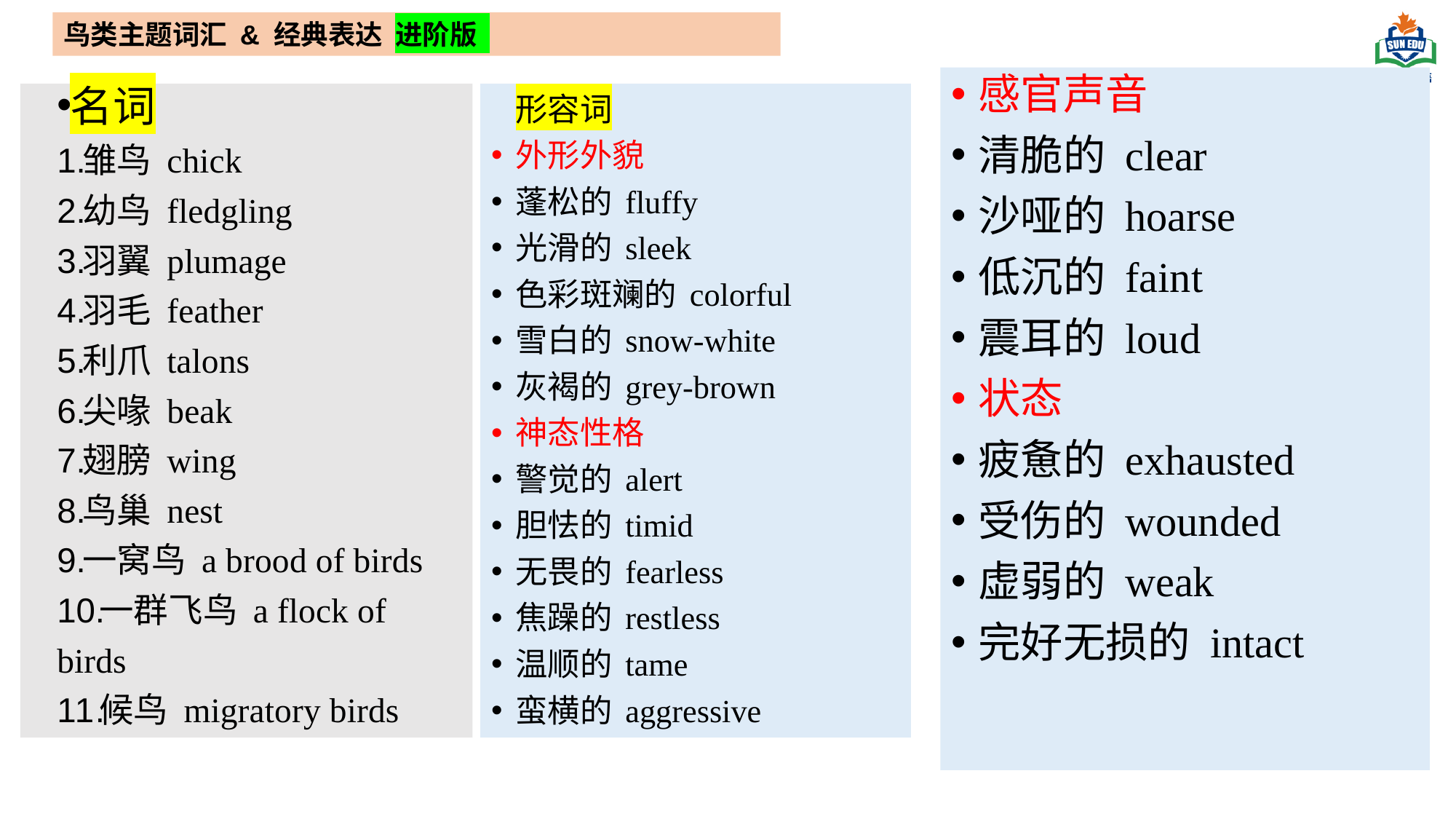

鸟类主题词汇 & 经典表达  进阶版
感官声音
清脆的 clear
沙哑的 hoarse
低沉的 faint
震耳的 loud
状态
疲惫的 exhausted
受伤的 wounded
虚弱的 weak
完好无损的 intact
名词
雏鸟 chick
幼鸟 fledgling
羽翼 plumage
羽毛 feather
利爪 talons
尖喙 beak
翅膀 wing
鸟巢 nest
一窝鸟 a brood of birds
一群飞鸟 a flock of birds
候鸟 migratory birds

形容词
外形外貌
蓬松的 fluffy
光滑的 sleek
色彩斑斓的 colorful
雪白的 snow-white
灰褐的 grey-brown
神态性格
警觉的 alert
胆怯的 timid
无畏的 fearless
焦躁的 restless
温顺的 tame
蛮横的 aggressive